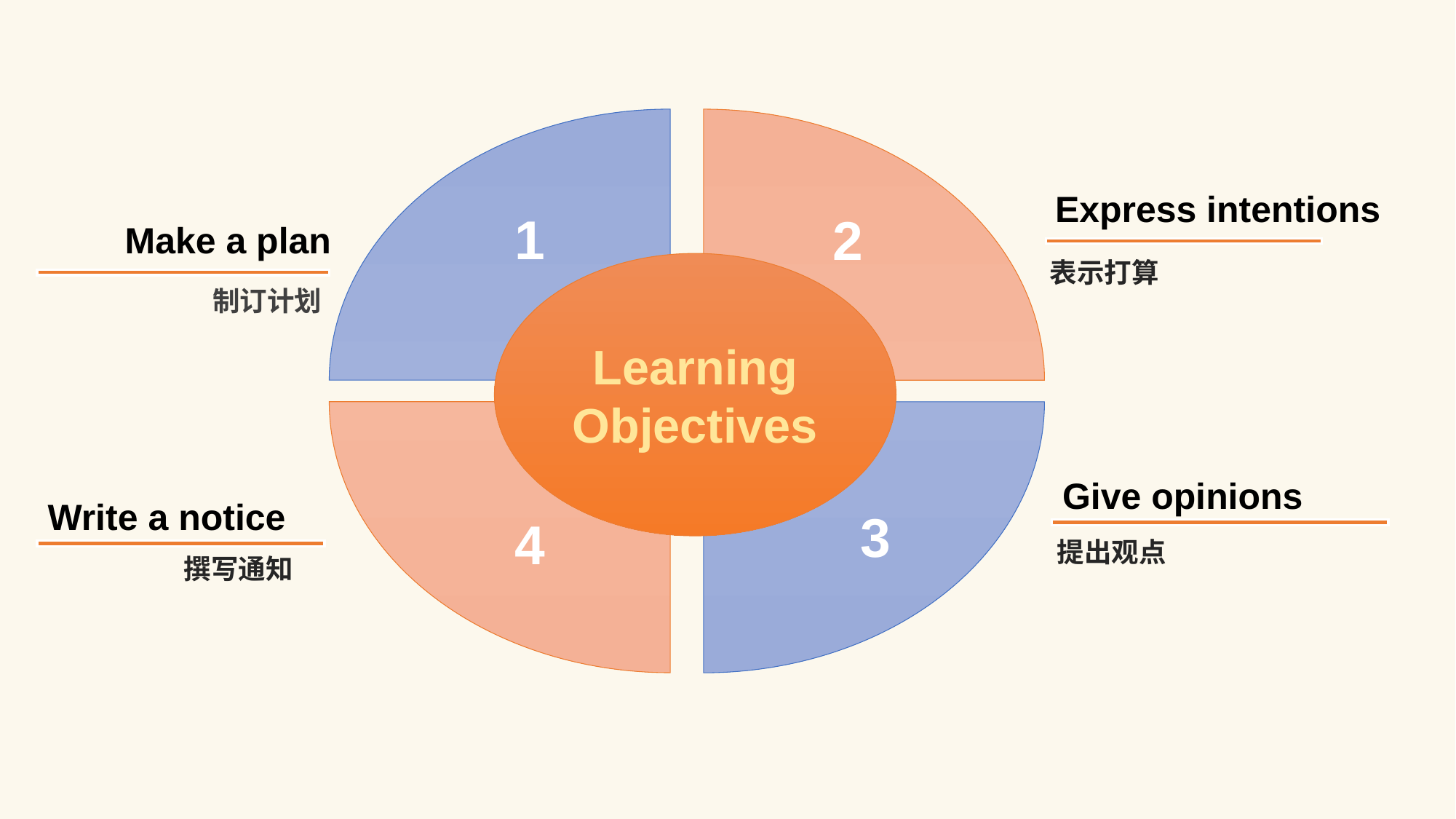

1

2

4

3
Express intentions

表示打算
Make a plan
制订计划

Learning Objectives
Give opinions

提出观点
Write a notice

                撰写通知